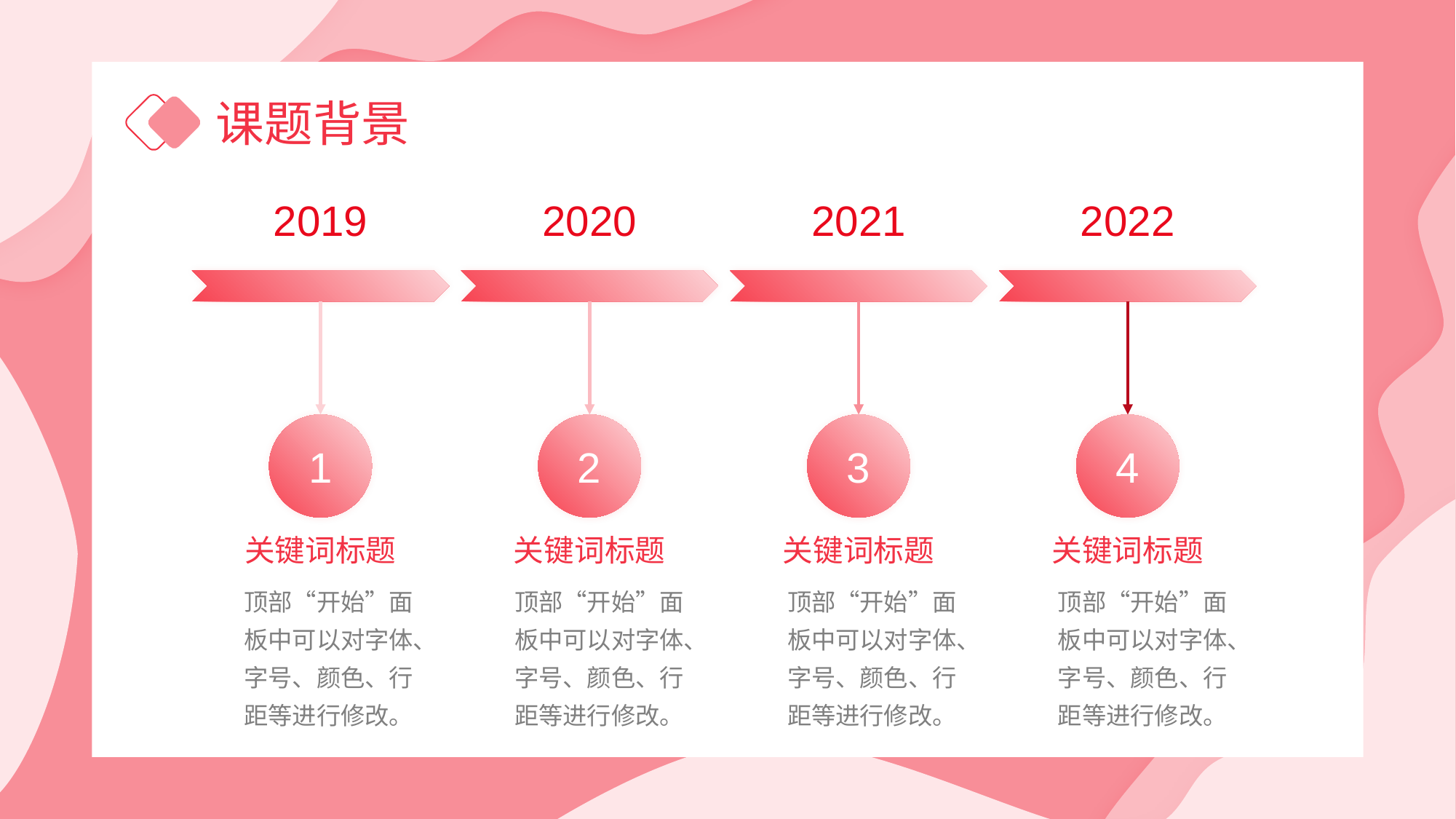

课题背景
2019
2020
2021
2022

1
2
3
4
关键词标题
关键词标题
关键词标题
关键词标题
顶部“开始”面板中可以对字体、字号、颜色、行距等进行修改。
顶部“开始”面板中可以对字体、字号、颜色、行距等进行修改。
顶部“开始”面板中可以对字体、字号、颜色、行距等进行修改。
顶部“开始”面板中可以对字体、字号、颜色、行距等进行修改。